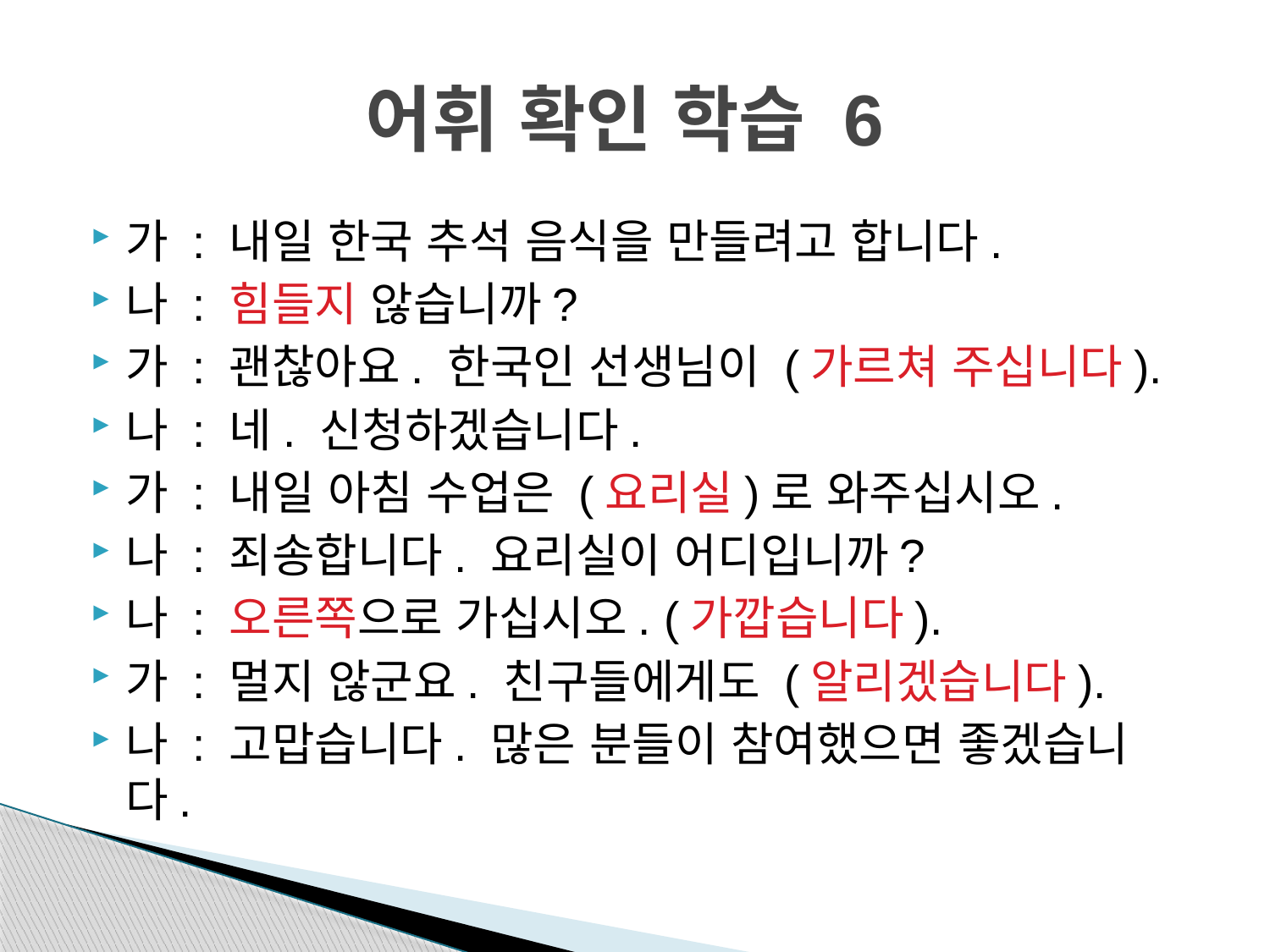

# 어휘 확인 학습 6
가 : 내일 한국 추석 음식을 만들려고 합니다.
나 : 힘들지 않습니까?
가 : 괜찮아요. 한국인 선생님이 (가르쳐 주십니다).
나 : 네. 신청하겠습니다.
가 : 내일 아침 수업은 (요리실)로 와주십시오.
나 : 죄송합니다. 요리실이 어디입니까?
나 : 오른쪽으로 가십시오. (가깝습니다).
가 : 멀지 않군요. 친구들에게도 (알리겠습니다).
나 : 고맙습니다. 많은 분들이 참여했으면 좋겠습니다.